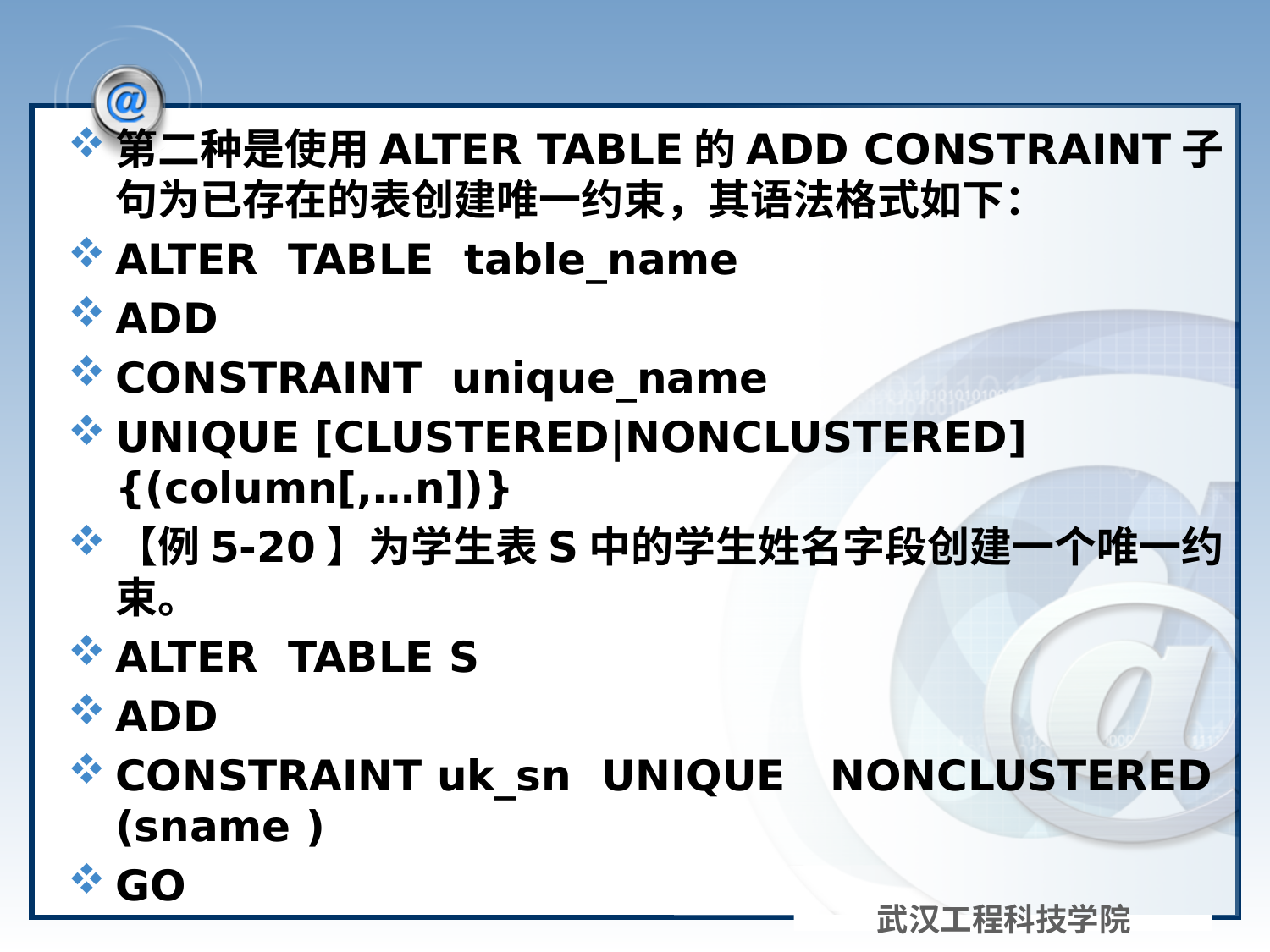

#
第二种是使用ALTER TABLE的ADD CONSTRAINT子句为已存在的表创建唯一约束，其语法格式如下：
ALTER  TABLE  table_name
ADD
CONSTRAINT  unique_name
UNIQUE [CLUSTERED|NONCLUSTERED] {(column[,…n])}
【例5-20】为学生表S中的学生姓名字段创建一个唯一约束。
ALTER  TABLE S
ADD
CONSTRAINT uk_sn  UNIQUE   NONCLUSTERED (sname )
GO

武汉工程科技学院